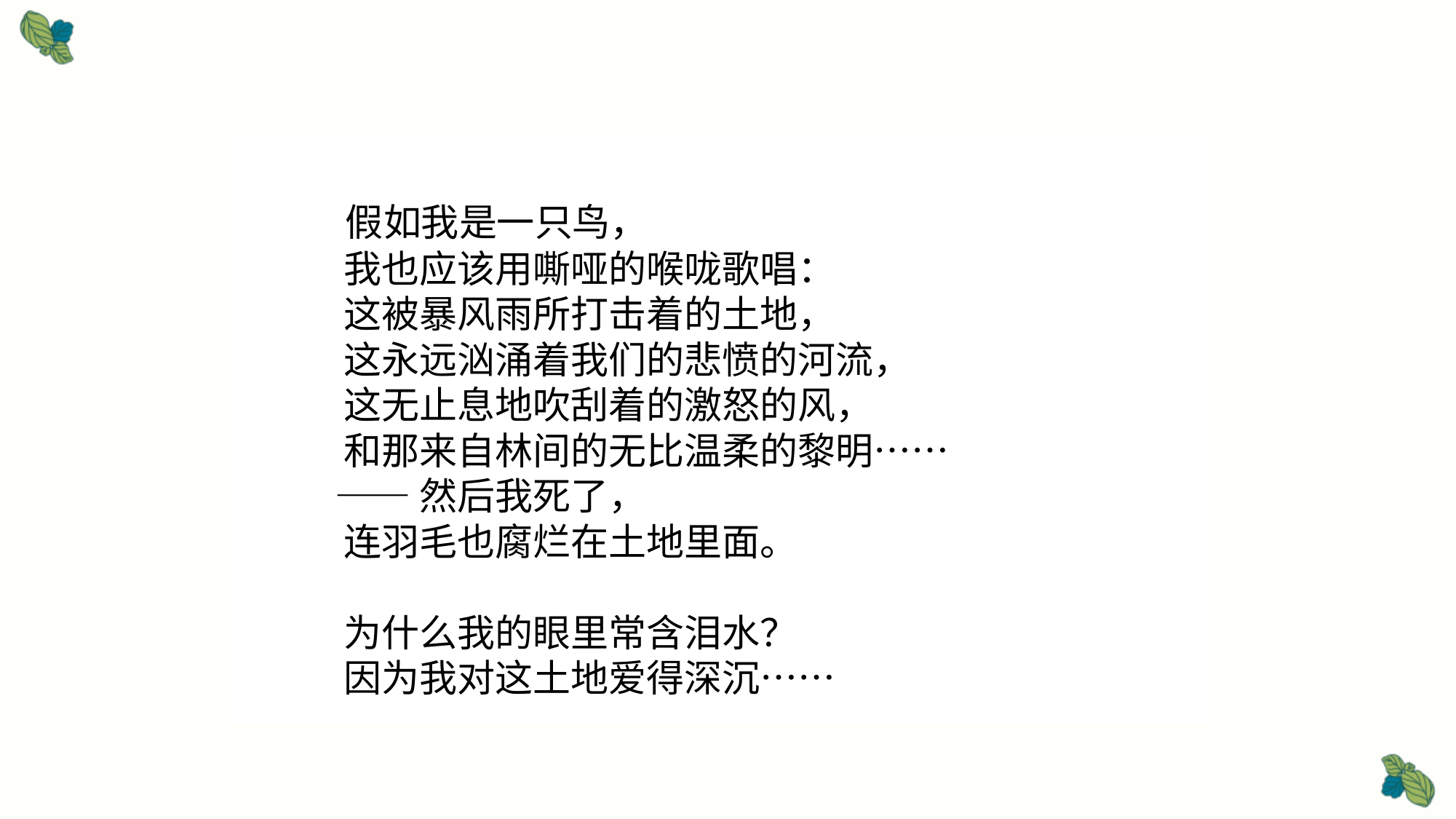

# 朗读：

          假如我是一只鸟，
           我也应该用嘶哑的喉咙歌唱：
           这被暴风雨所打击着的土地，
           这永远汹涌着我们的悲愤的河流，
           这无止息地吹刮着的激怒的风，
           和那来自林间的无比温柔的黎明……
           ——然后我死了，
           连羽毛也腐烂在土地里面。

           为什么我的眼里常含泪水？
           因为我对这土地爱得深沉……